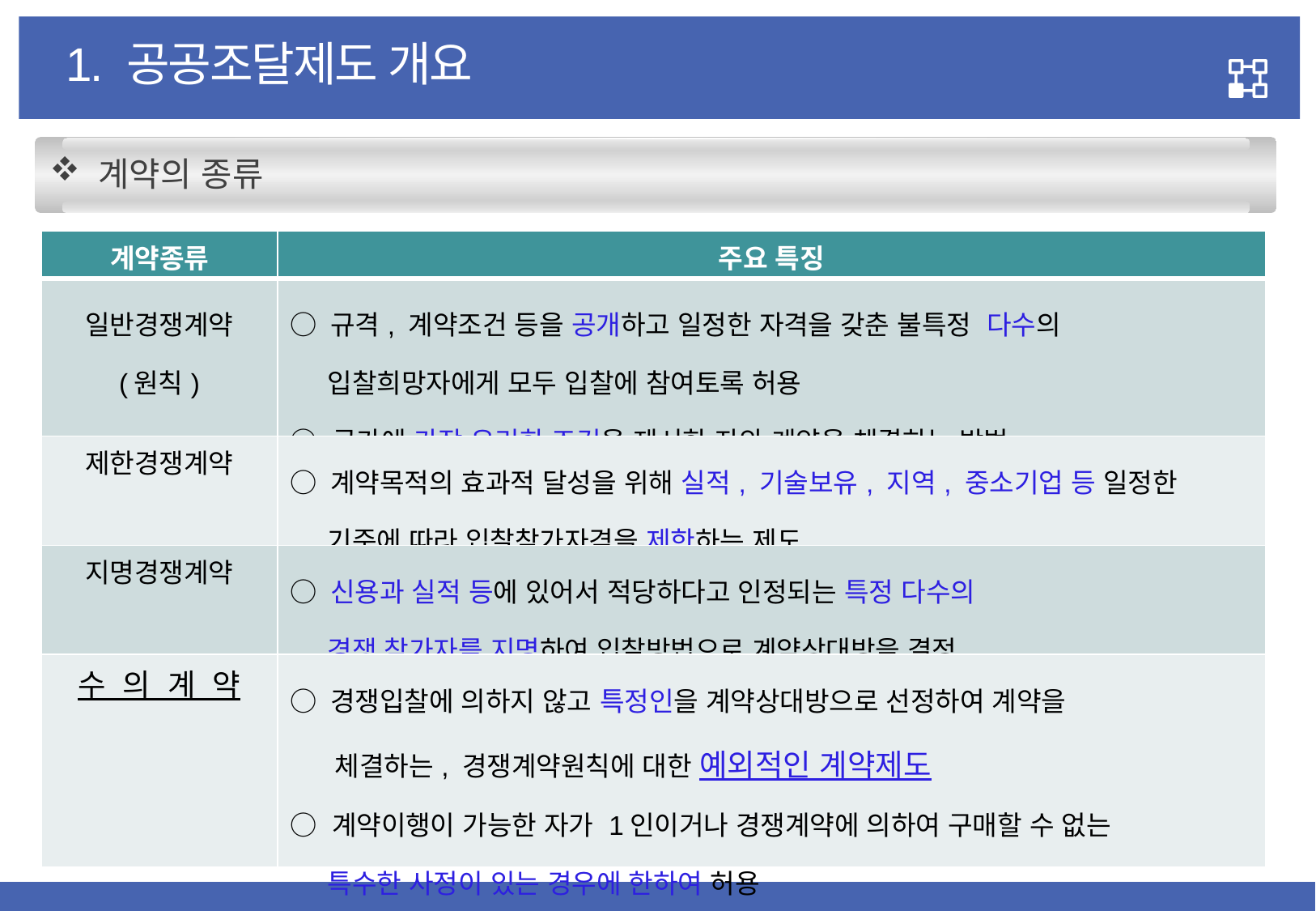

1. 공공조달제도 개요

 계약의 종류
| 계약종류 | 주요 특징 |
| --- | --- |
| 일반경쟁계약 (원칙) | ○ 규격, 계약조건 등을 공개하고 일정한 자격을 갖춘 불특정 다수의 입찰희망자에게 모두 입찰에 참여토록 허용 ○ 국가에 가장 유리한 조건을 제시한 자와 계약을 체결하는 방법 |
| 제한경쟁계약 | ○ 계약목적의 효과적 달성을 위해 실적, 기술보유, 지역, 중소기업 등 일정한 기준에 따라 입찰참가자격을 제한하는 제도 |
| 지명경쟁계약 | ○ 신용과 실적 등에 있어서 적당하다고 인정되는 특정 다수의 경쟁 참가자를 지명하여 입찰방법으로 계약상대방을 결정 |
| 수 의 계 약 | ○ 경쟁입찰에 의하지 않고 특정인을 계약상대방으로 선정하여 계약을 체결하는, 경쟁계약원칙에 대한 예외적인 계약제도 ○ 계약이행이 가능한 자가 1인이거나 경쟁계약에 의하여 구매할 수 없는 특수한 사정이 있는 경우에 한하여 허용 |